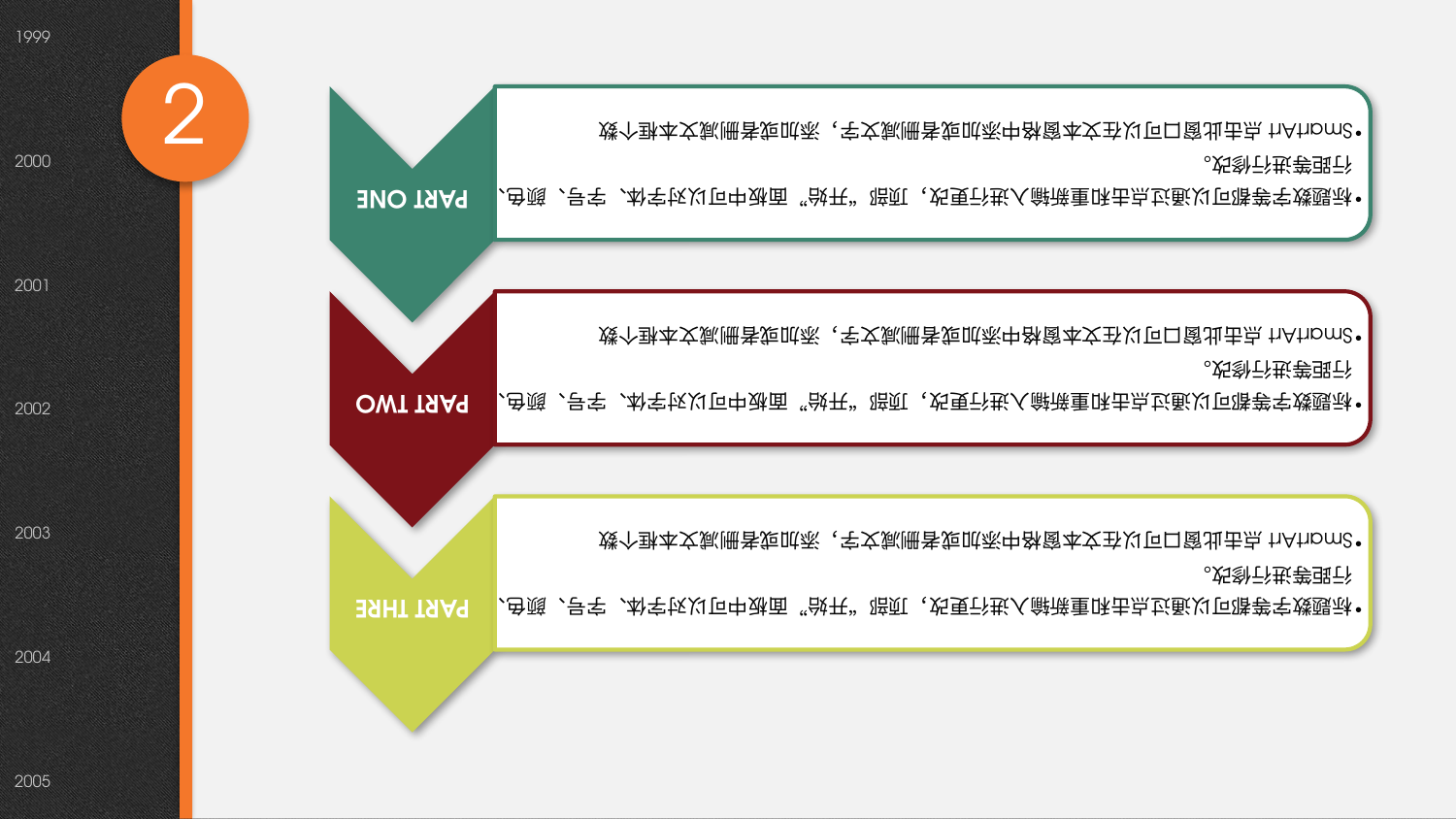

1999
2
PART ONE
标题数字等都可以通过点击和重新输入进行更改，顶部“开始”面板中可以对字体、字号、颜色、行距等进行修改。
SmartArt点击此窗口可以在文本窗格中添加或者删减文字，添加或者删减文本框个数
PART TWO
标题数字等都可以通过点击和重新输入进行更改，顶部“开始”面板中可以对字体、字号、颜色、行距等进行修改。
SmartArt点击此窗口可以在文本窗格中添加或者删减文字，添加或者删减文本框个数
PART THRE
标题数字等都可以通过点击和重新输入进行更改，顶部“开始”面板中可以对字体、字号、颜色、行距等进行修改。
SmartArt点击此窗口可以在文本窗格中添加或者删减文字，添加或者删减文本框个数
2000
2001
2002
2003
2004
2005